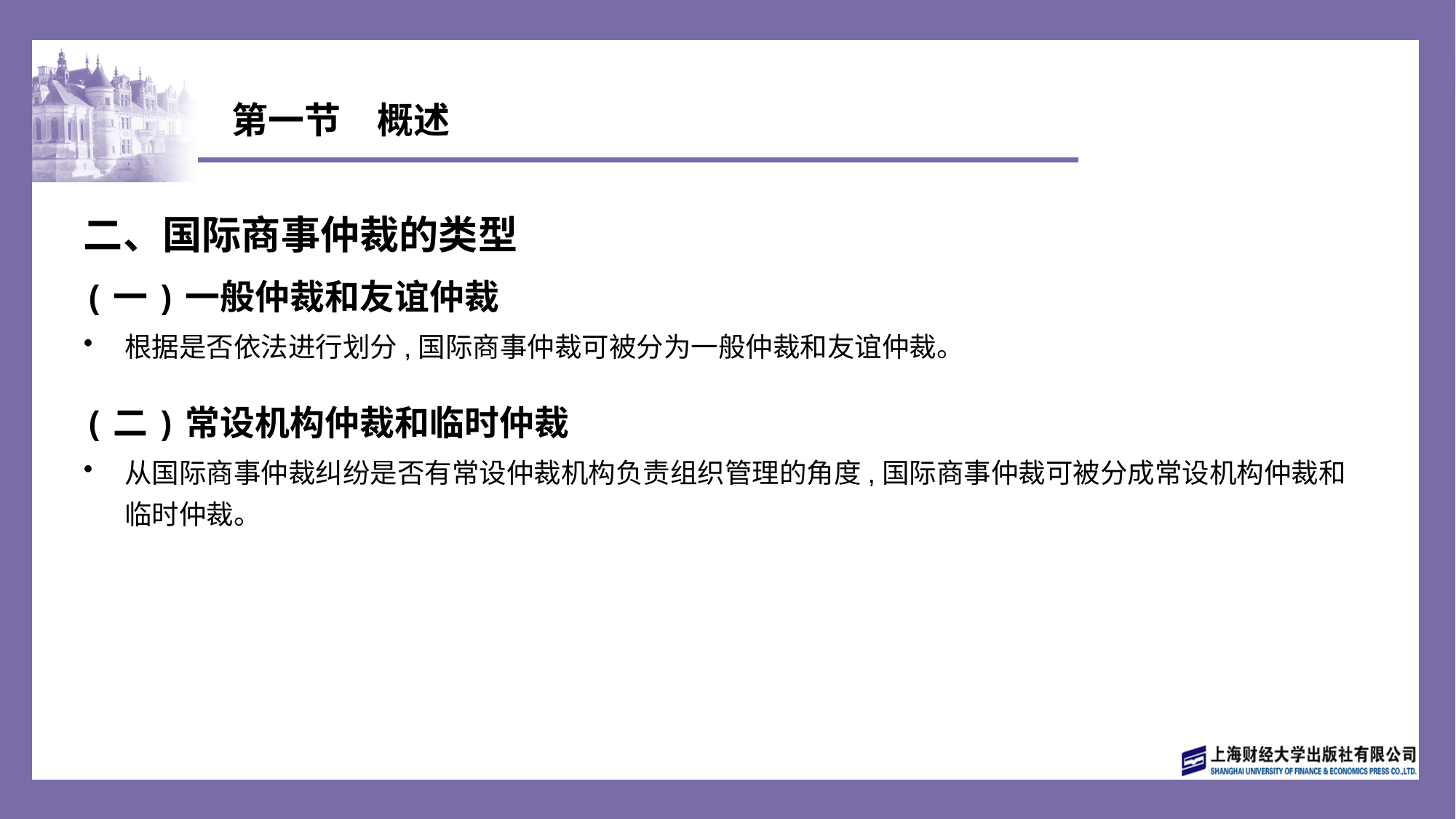

# 第一节　概述
二、国际商事仲裁的类型
(一)一般仲裁和友谊仲裁
根据是否依法进行划分,国际商事仲裁可被分为一般仲裁和友谊仲裁。
(二)常设机构仲裁和临时仲裁
从国际商事仲裁纠纷是否有常设仲裁机构负责组织管理的角度,国际商事仲裁可被分成常设机构仲裁和临时仲裁。